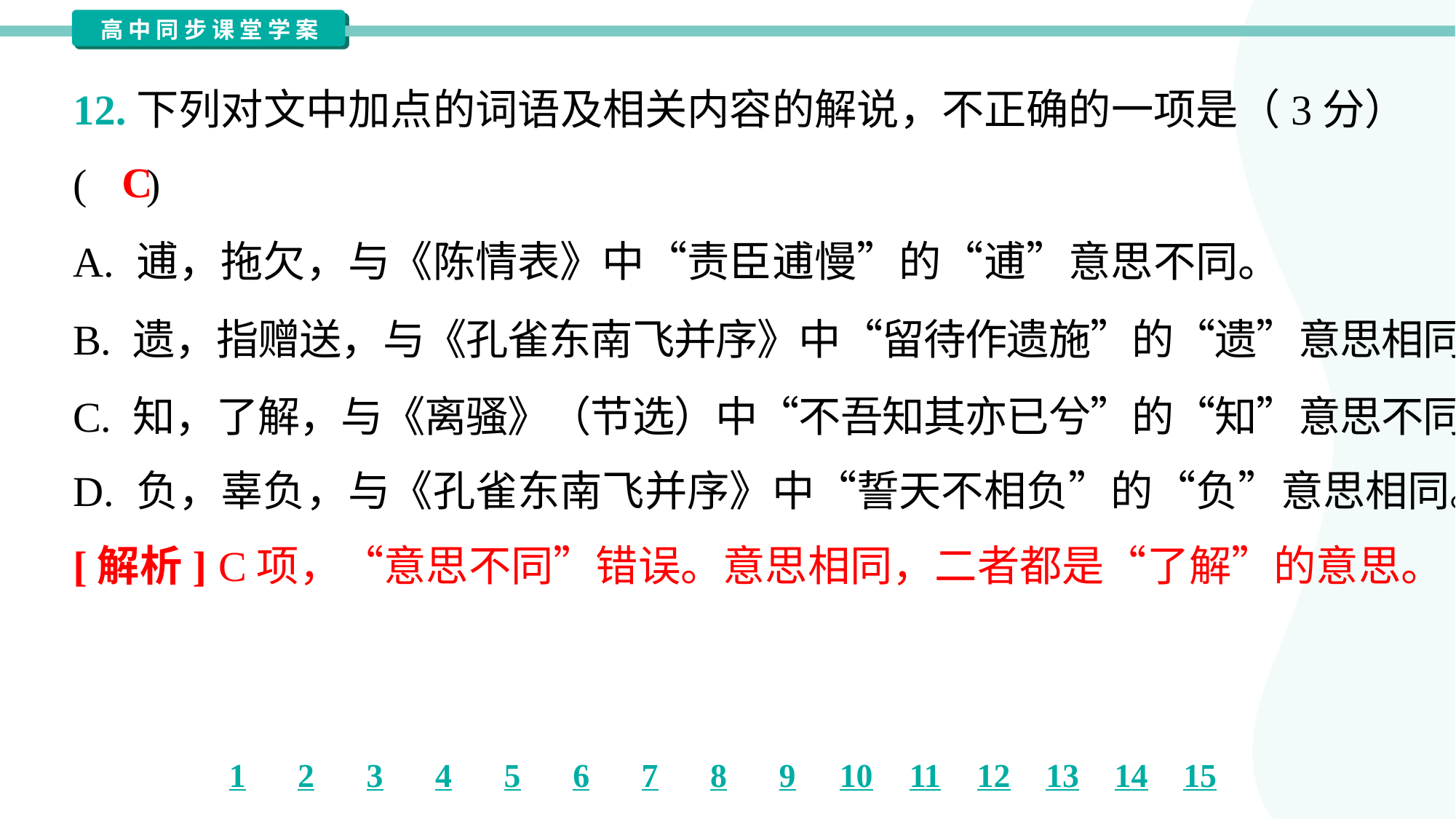

12.下列对文中加点的词语及相关内容的解说，不正确的一项是（3分）
(     )
C
A. 逋，拖欠，与《陈情表》中“责臣逋慢”的“逋”意思不同。
B. 遗，指赠送，与《孔雀东南飞并序》中“留待作遗施”的“遗”意思相同。
C. 知，了解，与《离骚》（节选）中“不吾知其亦已兮”的“知”意思不同。
D. 负，辜负，与《孔雀东南飞并序》中“誓天不相负”的“负”意思相同。
[解析] C项，“意思不同”错误。意思相同，二者都是“了解”的意思。